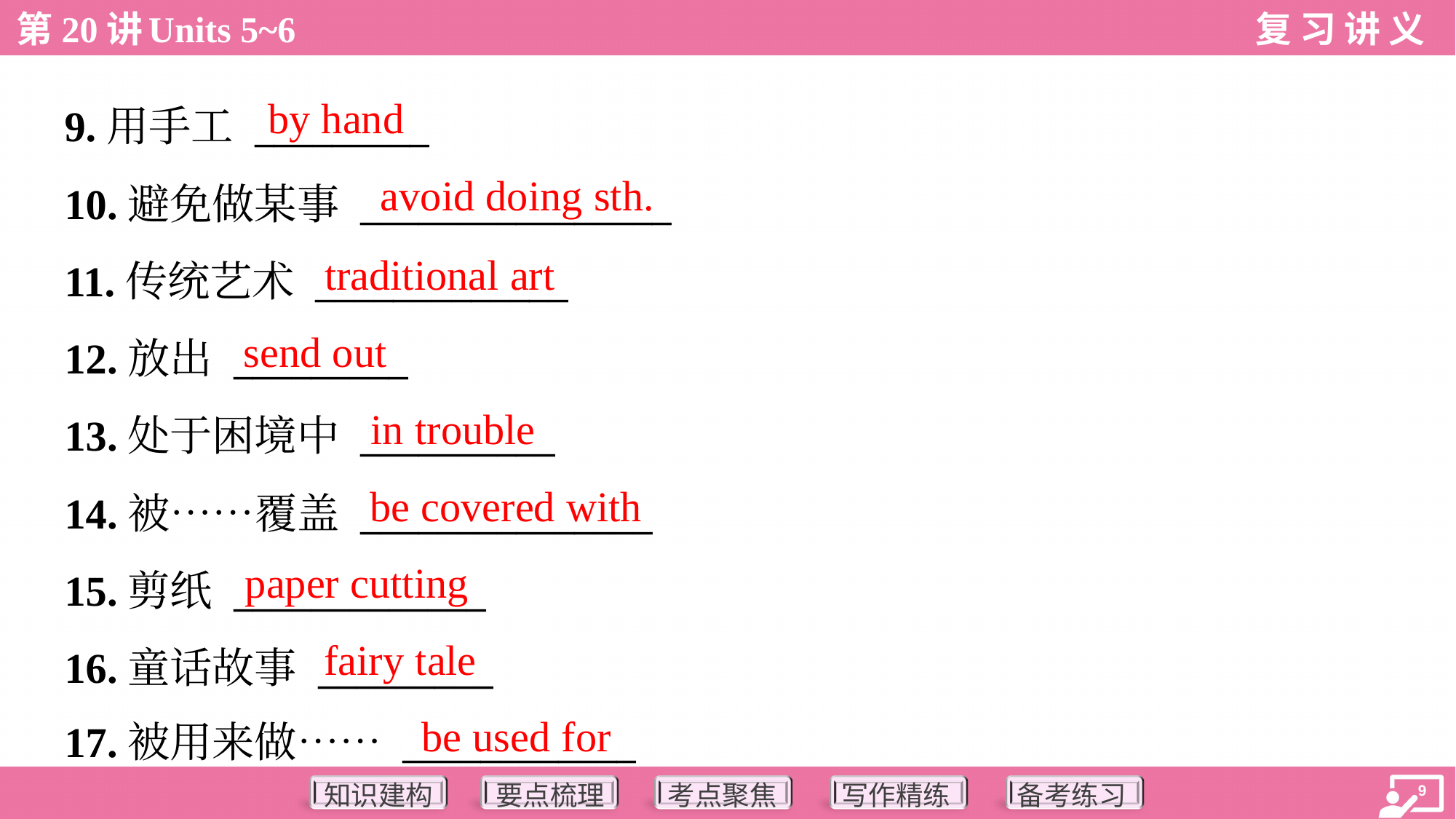

by hand
9.用手工 _________
10.避免做某事 ________________
11.传统艺术 _____________
12.放出 _________
13.处于困境中 __________
14.被……覆盖 _______________
15.剪纸 _____________
16.童话故事 _________
17.被用来做…… ____________
avoid doing sth.
traditional art
send out
in trouble
be covered with
paper cutting
fairy tale
be used for